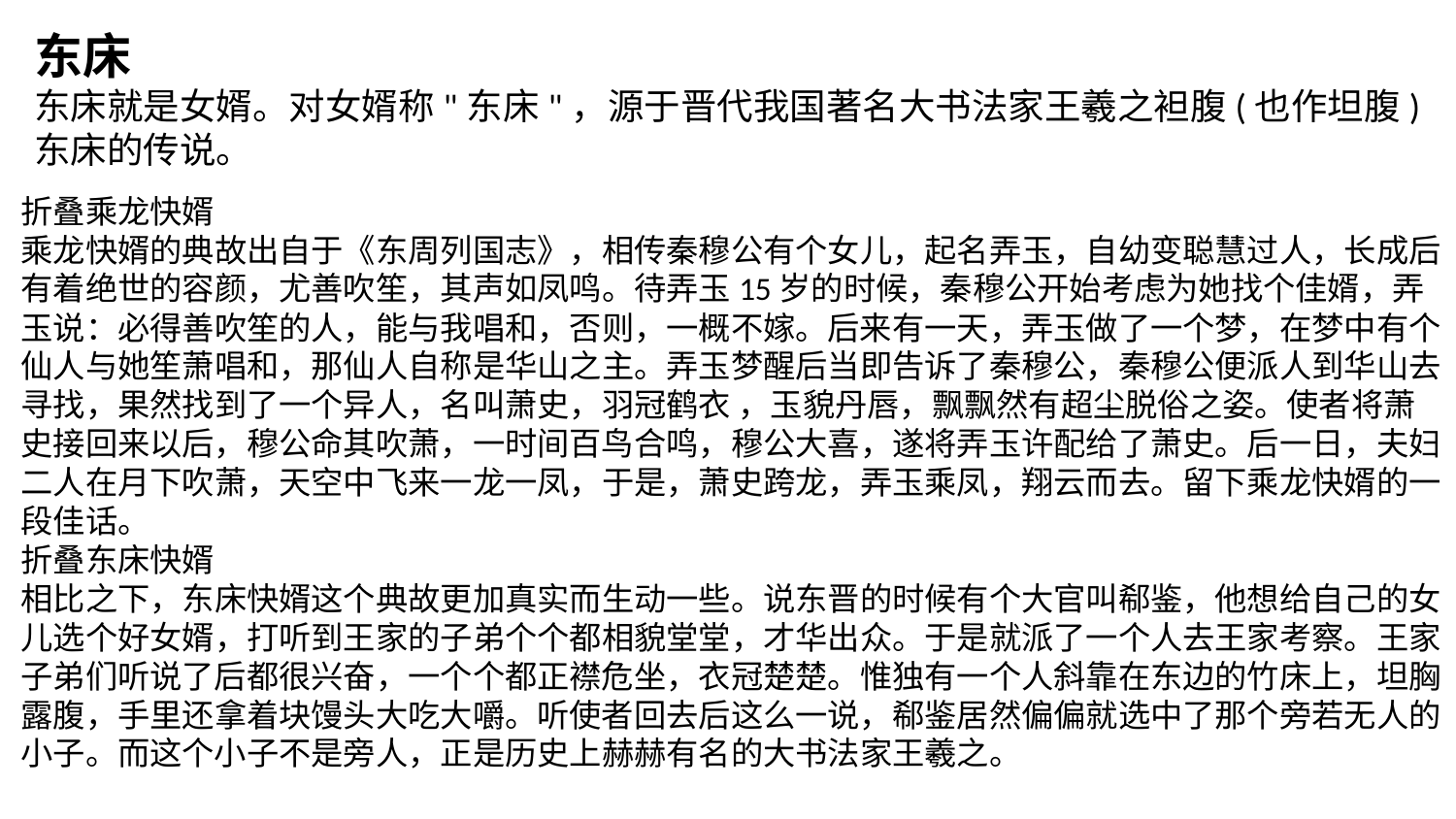

东床
东床就是女婿。对女婿称"东床"，源于晋代我国著名大书法家王羲之袒腹(也作坦腹)东床的传说。

折叠乘龙快婿
乘龙快婿的典故出自于《东周列国志》，相传秦穆公有个女儿，起名弄玉，自幼变聪慧过人，长成后有着绝世的容颜，尤善吹笙，其声如凤鸣。待弄玉15岁的时候，秦穆公开始考虑为她找个佳婿，弄玉说：必得善吹笙的人，能与我唱和，否则，一概不嫁。后来有一天，弄玉做了一个梦，在梦中有个仙人与她笙萧唱和，那仙人自称是华山之主。弄玉梦醒后当即告诉了秦穆公，秦穆公便派人到华山去寻找，果然找到了一个异人，名叫萧史，羽冠鹤衣 ，玉貌丹唇，飘飘然有超尘脱俗之姿。使者将萧史接回来以后，穆公命其吹萧，一时间百鸟合鸣，穆公大喜，遂将弄玉许配给了萧史。后一日，夫妇二人在月下吹萧，天空中飞来一龙一凤，于是，萧史跨龙，弄玉乘凤，翔云而去。留下乘龙快婿的一段佳话。
折叠东床快婿
相比之下，东床快婿这个典故更加真实而生动一些。说东晋的时候有个大官叫郗鉴，他想给自己的女儿选个好女婿，打听到王家的子弟个个都相貌堂堂，才华出众。于是就派了一个人去王家考察。王家子弟们听说了后都很兴奋，一个个都正襟危坐，衣冠楚楚。惟独有一个人斜靠在东边的竹床上，坦胸露腹，手里还拿着块馒头大吃大嚼。听使者回去后这么一说，郗鉴居然偏偏就选中了那个旁若无人的小子。而这个小子不是旁人，正是历史上赫赫有名的大书法家王羲之。